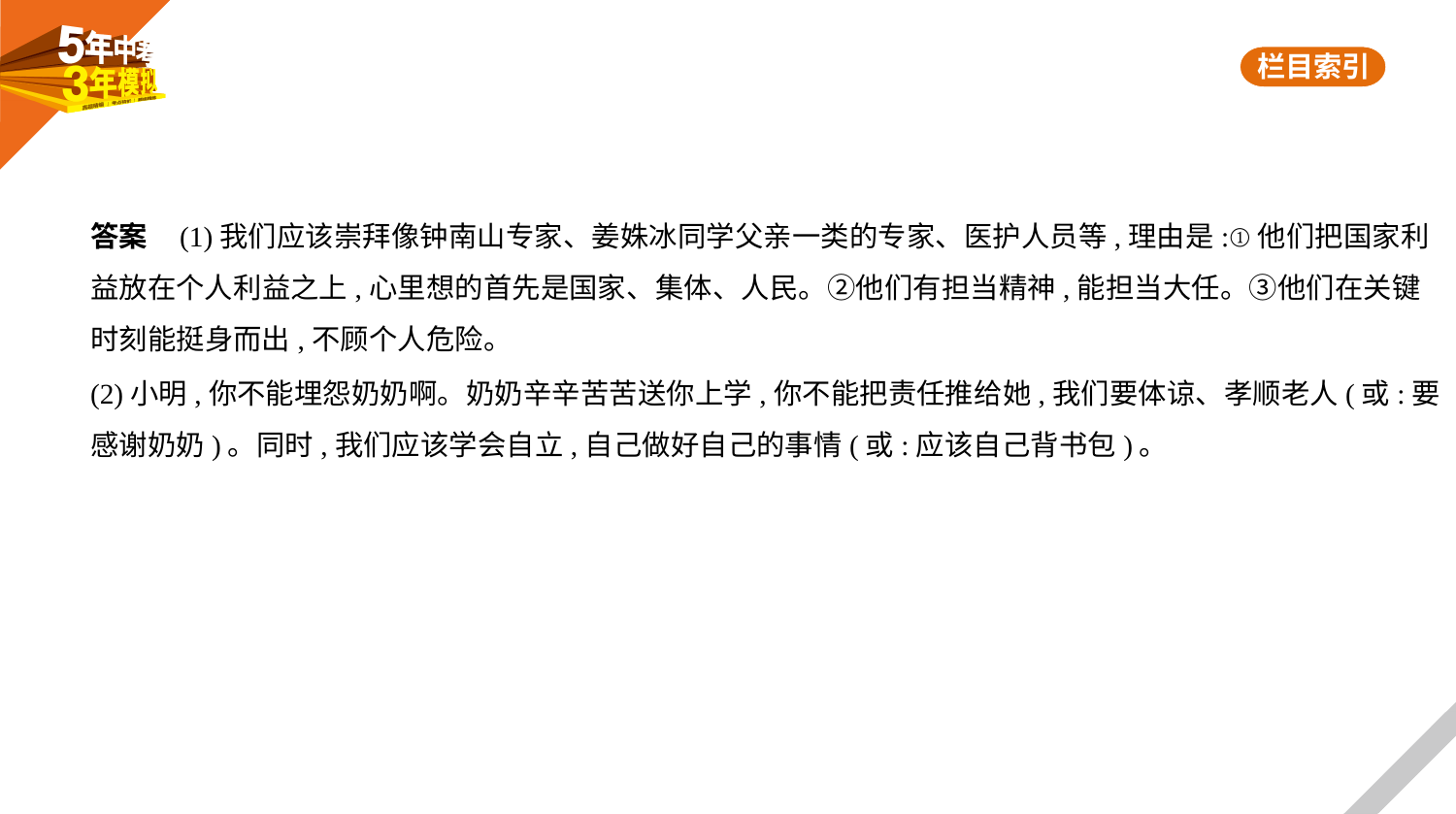

答案    (1)我们应该崇拜像钟南山专家、姜姝冰同学父亲一类的专家、医护人员等,理由是:①他们把国家利益放在个人利益之上,心里想的首先是国家、集体、人民。②他们有担当精神,能担当大任。③他们在关键时刻能挺身而出,不顾个人危险。
(2)小明,你不能埋怨奶奶啊。奶奶辛辛苦苦送你上学,你不能把责任推给她,我们要体谅、孝顺老人(或:要
感谢奶奶)。同时,我们应该学会自立,自己做好自己的事情(或:应该自己背书包)。